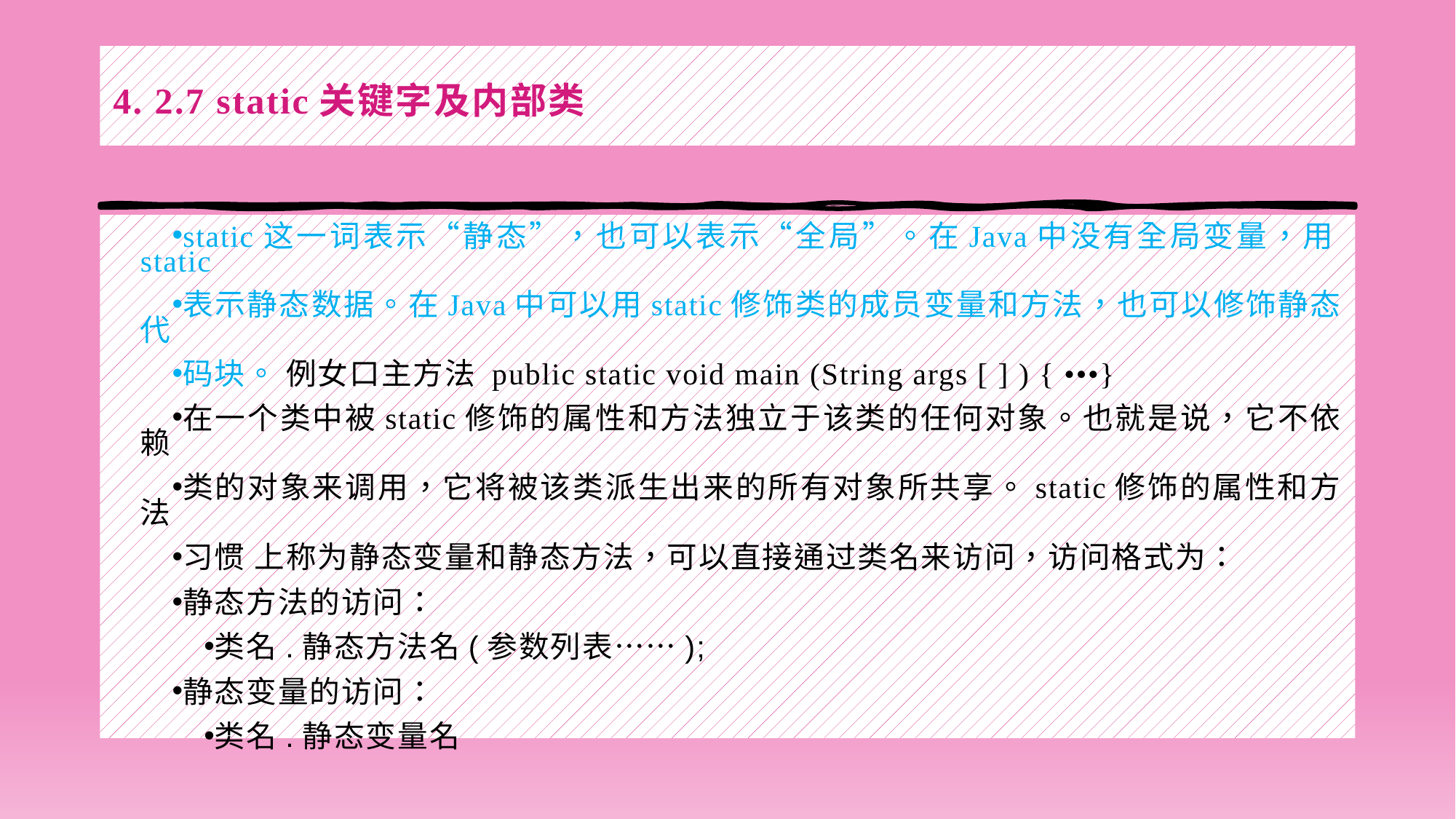

# 4. 2.7 static关键字及内部类
static这一词表示“静态”，也可以表示“全局”。在Java中没有全局变量，用static
表示静态数据。在Java中可以用static修饰类的成员变量和方法，也可以修饰静态代
码块。 例女口主方法 public static void main (String args [ ] ) { •••}
在一个类中被static修饰的属性和方法独立于该类的任何对象。也就是说，它不依赖
类的对象来调用，它将被该类派生出来的所有对象所共享。static修饰的属性和方法
习惯 上称为静态变量和静态方法，可以直接通过类名来访问，访问格式为：
静态方法的访问：
类名.静态方法名(参数列表……);
静态变量的访问：
类名.静态变量名